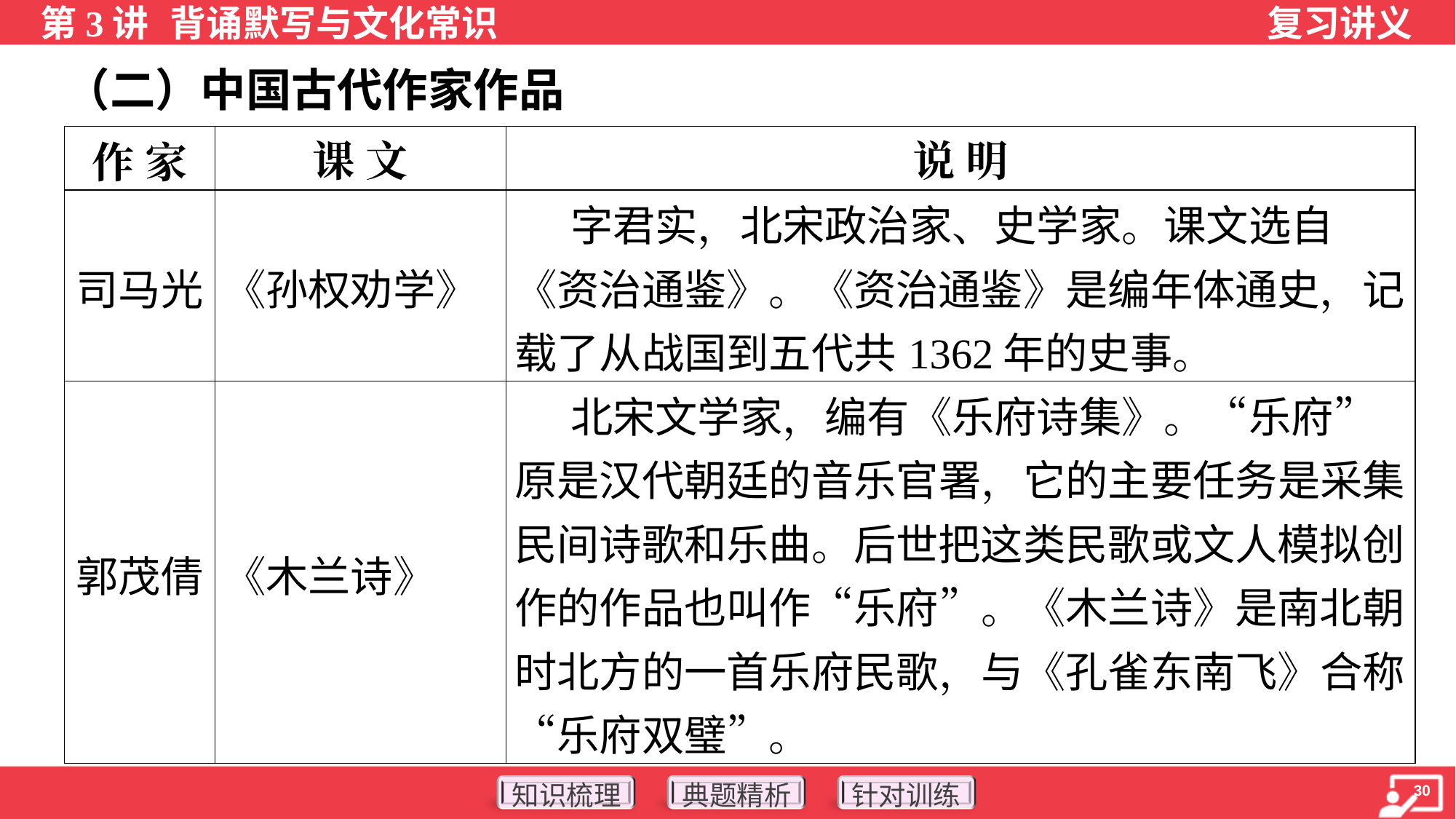

（二）中国古代作家作品
| 作 家 | 课 文 | 说 明 |
| --- | --- | --- |
| 司马光 | 《孙权劝学》 | 字君实，北宋政治家、史学家。课文选自《资治通鉴》。《资治通鉴》是编年体通史，记载了从战国到五代共1362年的史事。 |
| 郭茂倩 | 《木兰诗》 | 北宋文学家，编有《乐府诗集》。“乐府”原是汉代朝廷的音乐官署，它的主要任务是采集民间诗歌和乐曲。后世把这类民歌或文人模拟创作的作品也叫作“乐府”。《木兰诗》是南北朝时北方的一首乐府民歌，与《孔雀东南飞》合称“乐府双璧”。 |